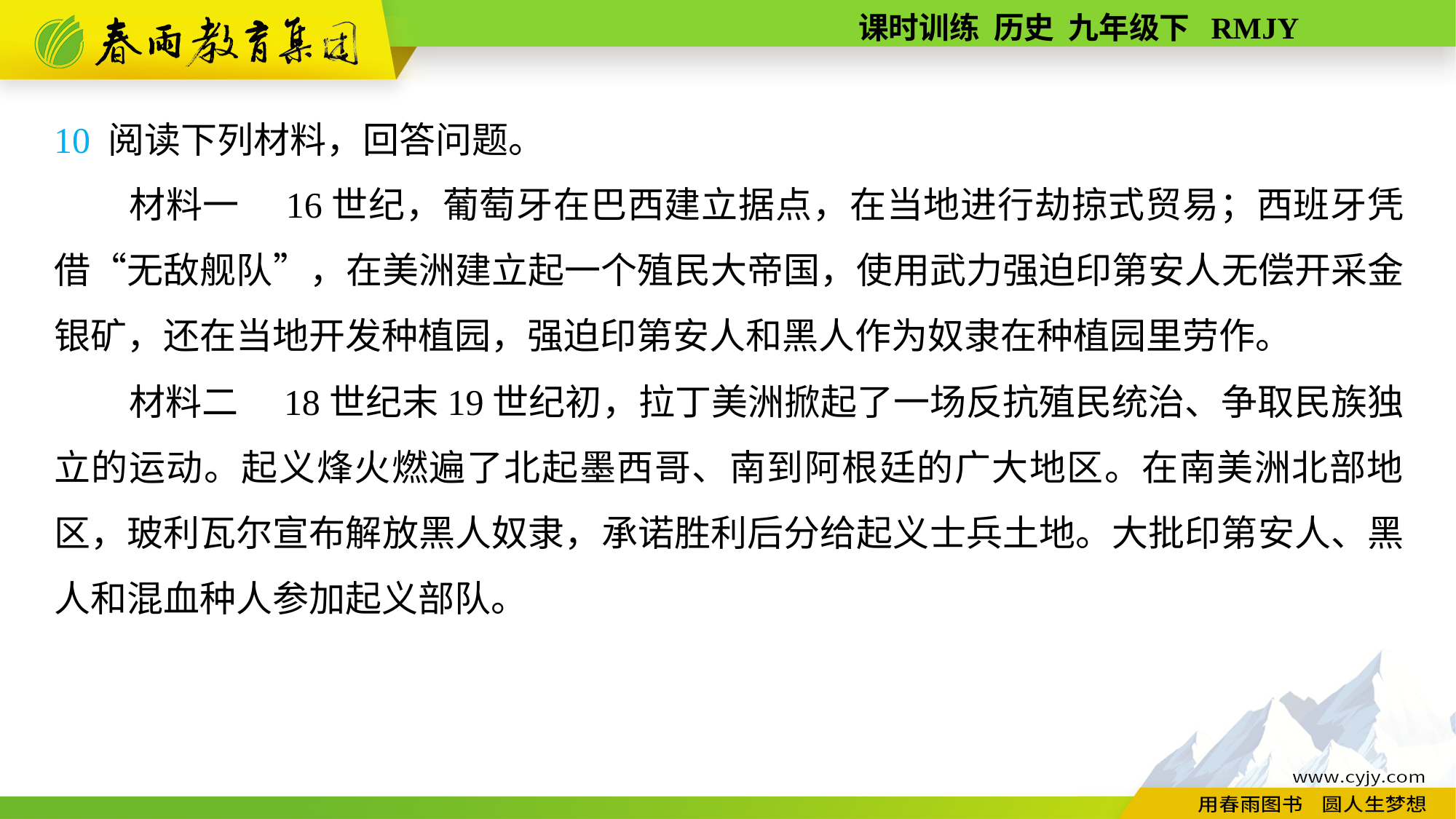

10 阅读下列材料，回答问题。
材料一　16世纪，葡萄牙在巴西建立据点，在当地进行劫掠式贸易；西班牙凭借“无敌舰队”，在美洲建立起一个殖民大帝国，使用武力强迫印第安人无偿开采金银矿，还在当地开发种植园，强迫印第安人和黑人作为奴隶在种植园里劳作。
材料二　18世纪末19世纪初，拉丁美洲掀起了一场反抗殖民统治、争取民族独立的运动。起义烽火燃遍了北起墨西哥、南到阿根廷的广大地区。在南美洲北部地区，玻利瓦尔宣布解放黑人奴隶，承诺胜利后分给起义士兵土地。大批印第安人、黑人和混血种人参加起义部队。